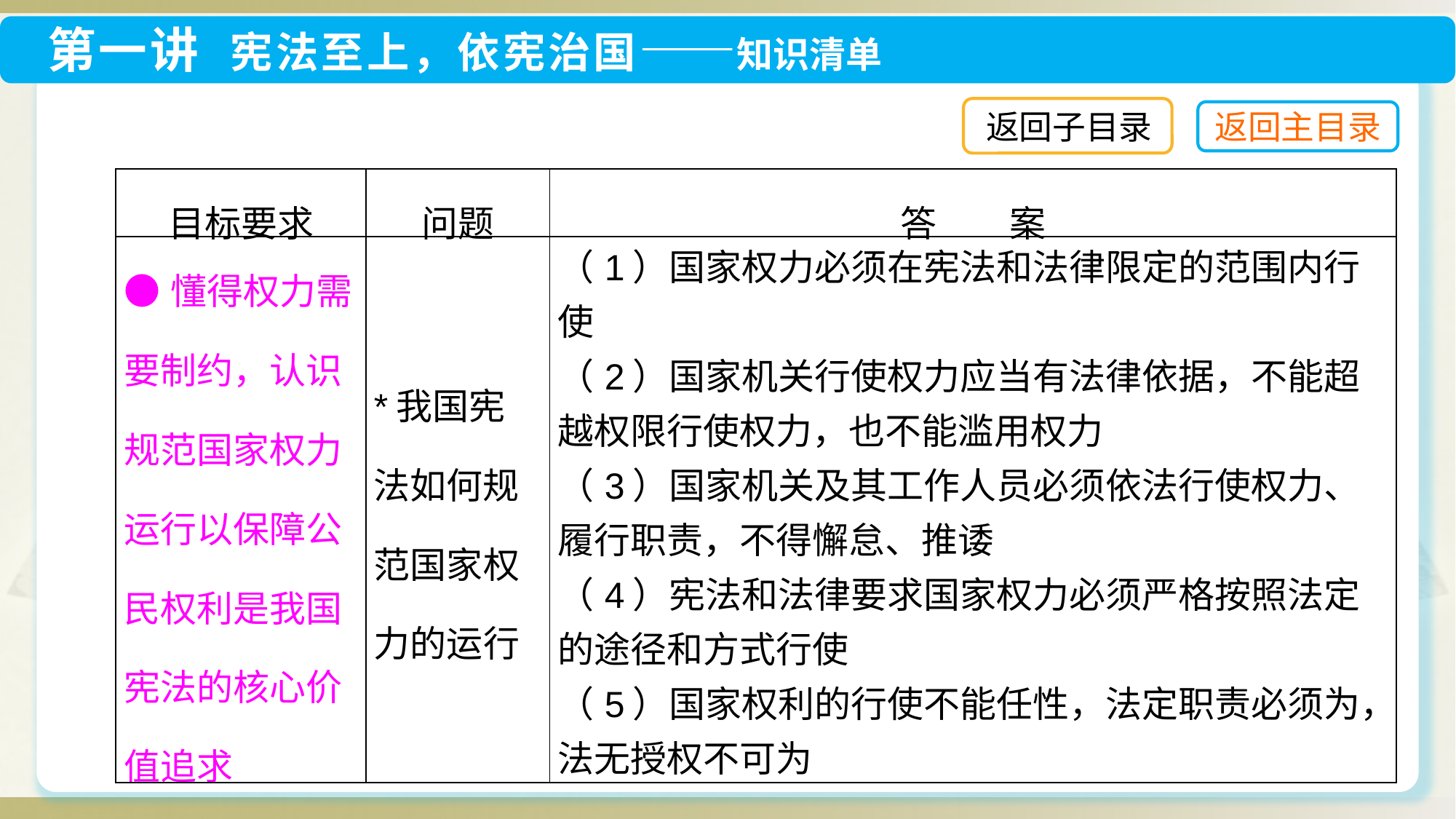

返回子目录
| 目标要求 | 问题 | 答　　案 |
| --- | --- | --- |
| ●懂得权力需要制约，认识规范国家权力运行以保障公民权利是我国宪法的核心价值追求 | \*我国宪法如何规范国家权力的运行 | （1）国家权力必须在宪法和法律限定的范围内行使 （2）国家机关行使权力应当有法律依据，不能超越权限行使权力，也不能滥用权力 （3）国家机关及其工作人员必须依法行使权力、履行职责，不得懈怠、推诿 （4）宪法和法律要求国家权力必须严格按照法定的途径和方式行使 （5）国家权利的行使不能任性，法定职责必须为，法无授权不可为 |